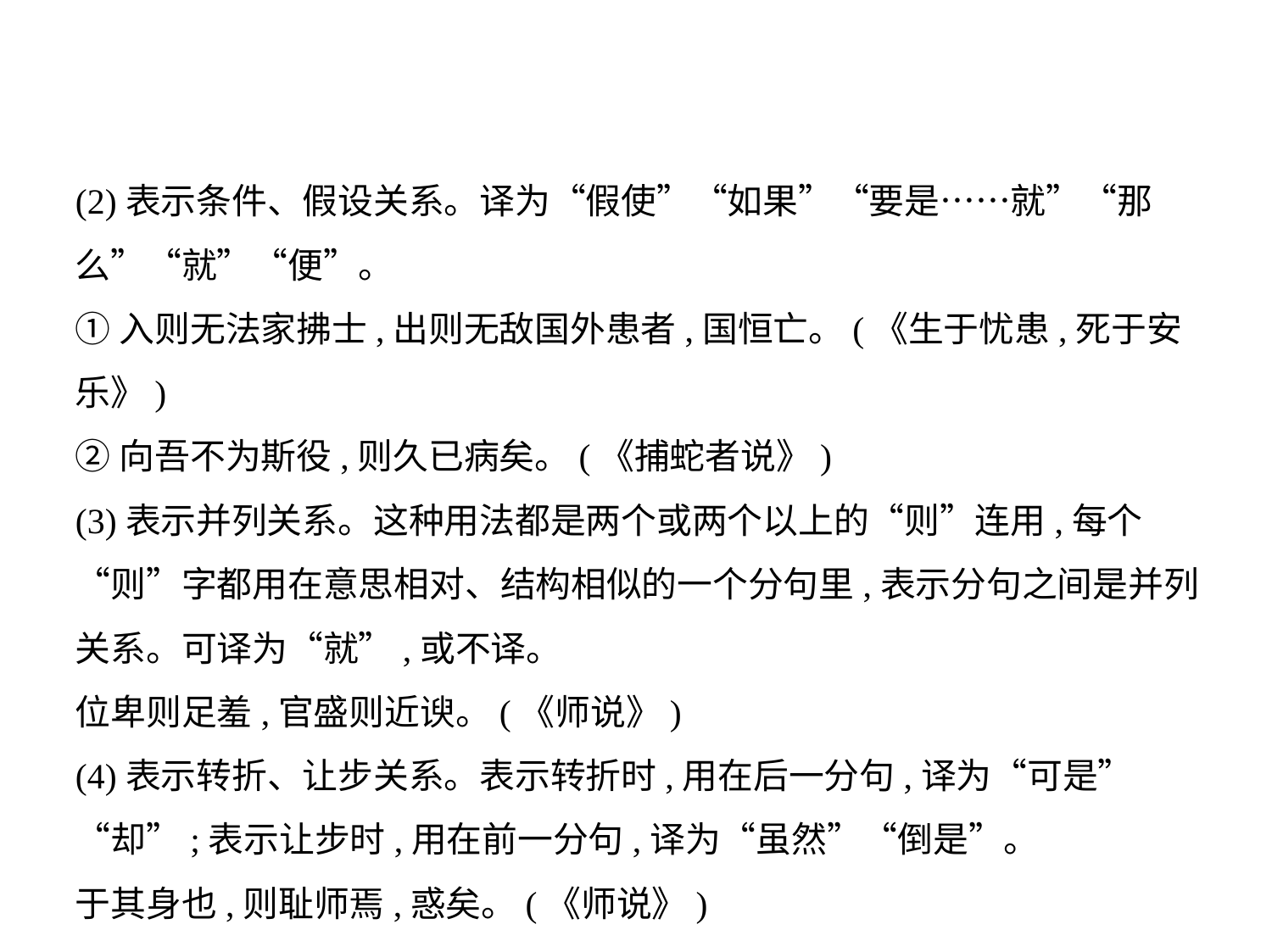

(2)表示条件、假设关系。译为“假使”“如果”“要是……就”“那
么”“就”“便”。
①入则无法家拂士,出则无敌国外患者,国恒亡。(《生于忧患,死于安乐》)
②向吾不为斯役,则久已病矣。(《捕蛇者说》)
(3)表示并列关系。这种用法都是两个或两个以上的“则”连用,每个
“则”字都用在意思相对、结构相似的一个分句里,表示分句之间是并列
关系。可译为“就”,或不译。
位卑则足羞,官盛则近谀。(《师说》)
(4)表示转折、让步关系。表示转折时,用在后一分句,译为“可是”
“却”;表示让步时,用在前一分句,译为“虽然”“倒是”。
于其身也,则耻师焉,惑矣。(《师说》)